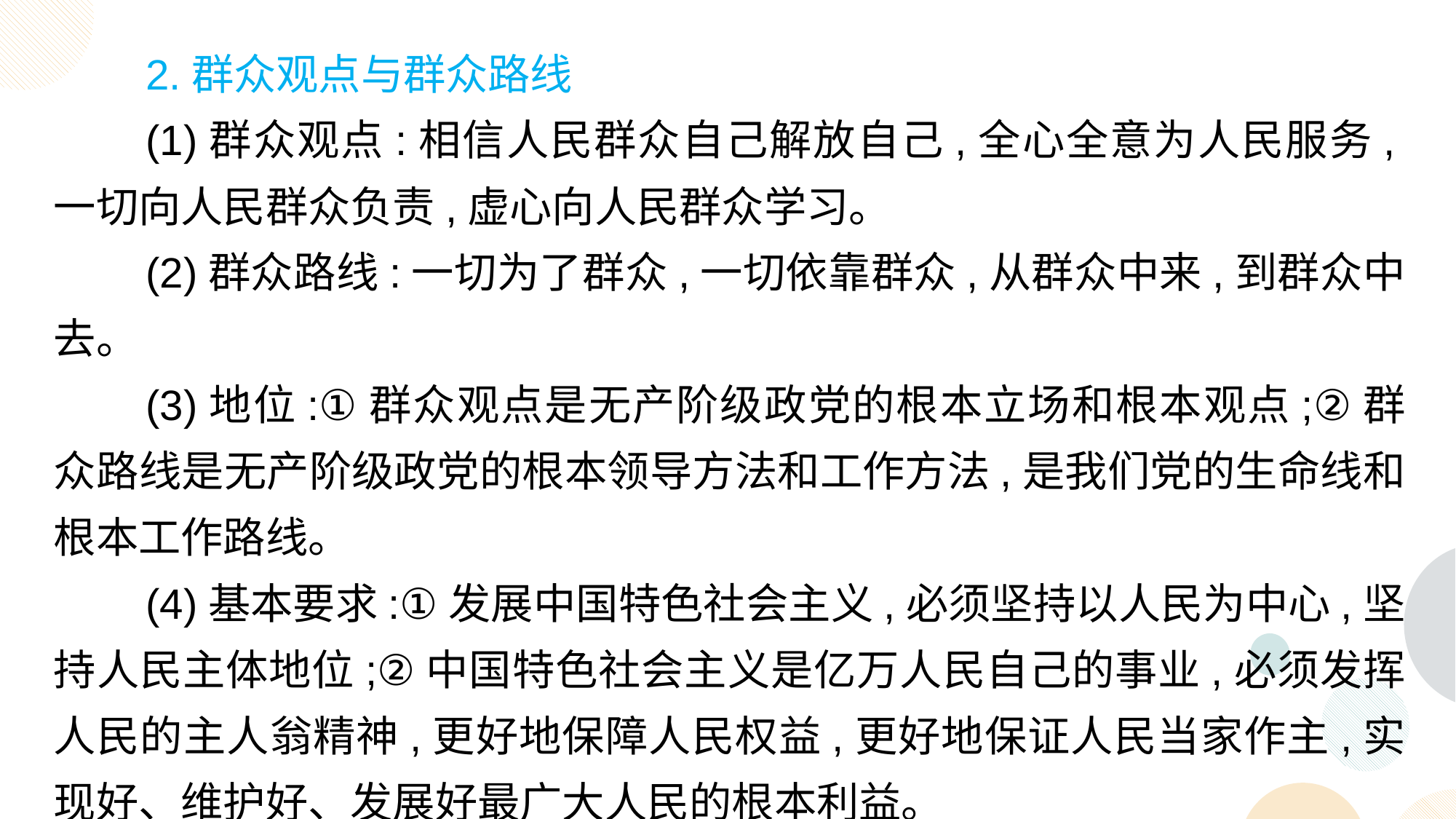

2.群众观点与群众路线
(1)群众观点:相信人民群众自己解放自己,全心全意为人民服务,一切向人民群众负责,虚心向人民群众学习。
(2)群众路线:一切为了群众,一切依靠群众,从群众中来,到群众中去。
(3)地位:①群众观点是无产阶级政党的根本立场和根本观点;②群众路线是无产阶级政党的根本领导方法和工作方法,是我们党的生命线和根本工作路线。
(4)基本要求:①发展中国特色社会主义,必须坚持以人民为中心,坚持人民主体地位;②中国特色社会主义是亿万人民自己的事业,必须发挥人民的主人翁精神,更好地保障人民权益,更好地保证人民当家作主,实现好、维护好、发展好最广大人民的根本利益。